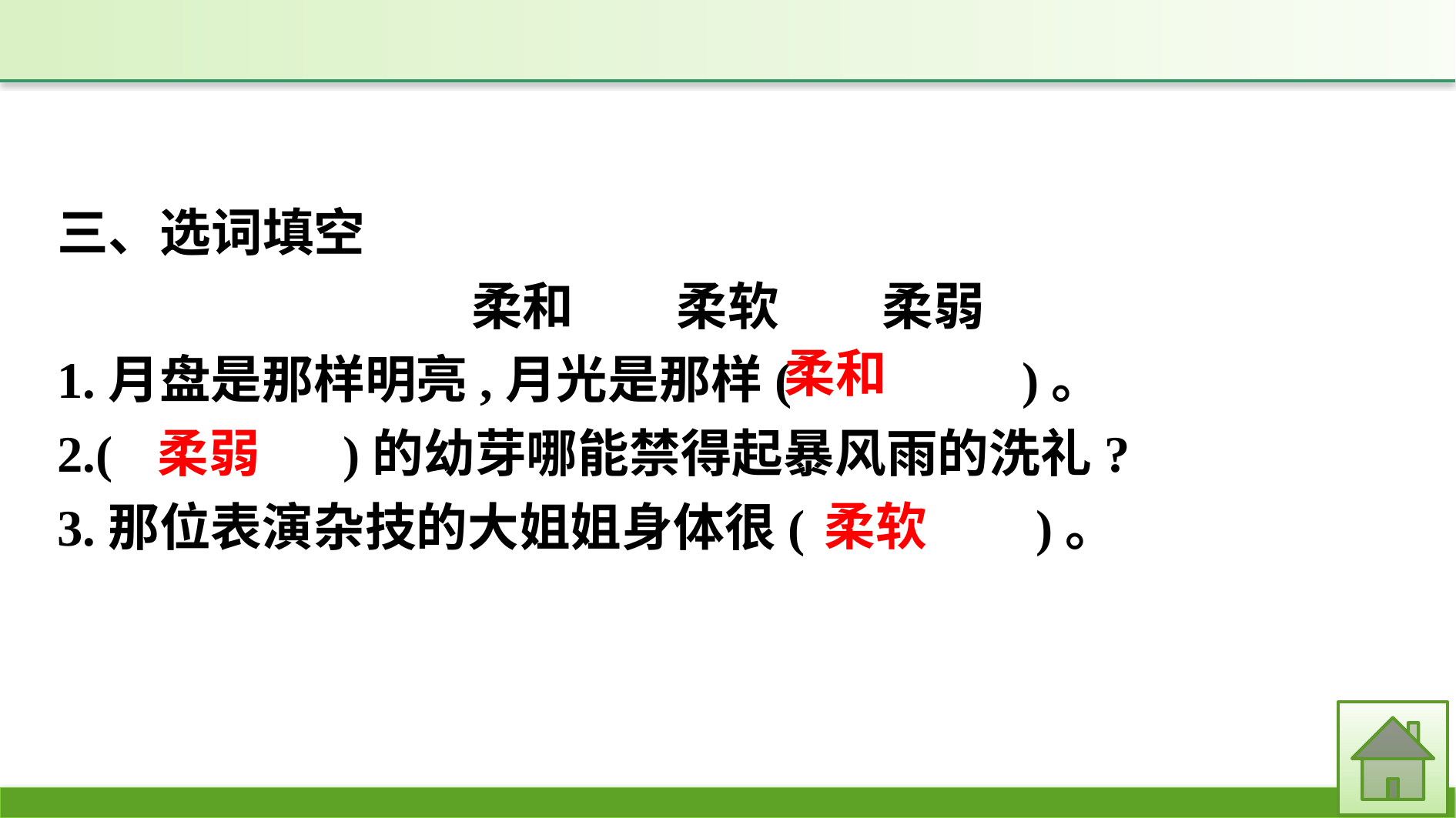

三、选词填空
柔和　　柔软　　柔弱
1.月盘是那样明亮,月光是那样(　　　　)。
2.(　　　　)的幼芽哪能禁得起暴风雨的洗礼?
3.那位表演杂技的大姐姐身体很(　　　　)。
柔和
柔弱
柔软